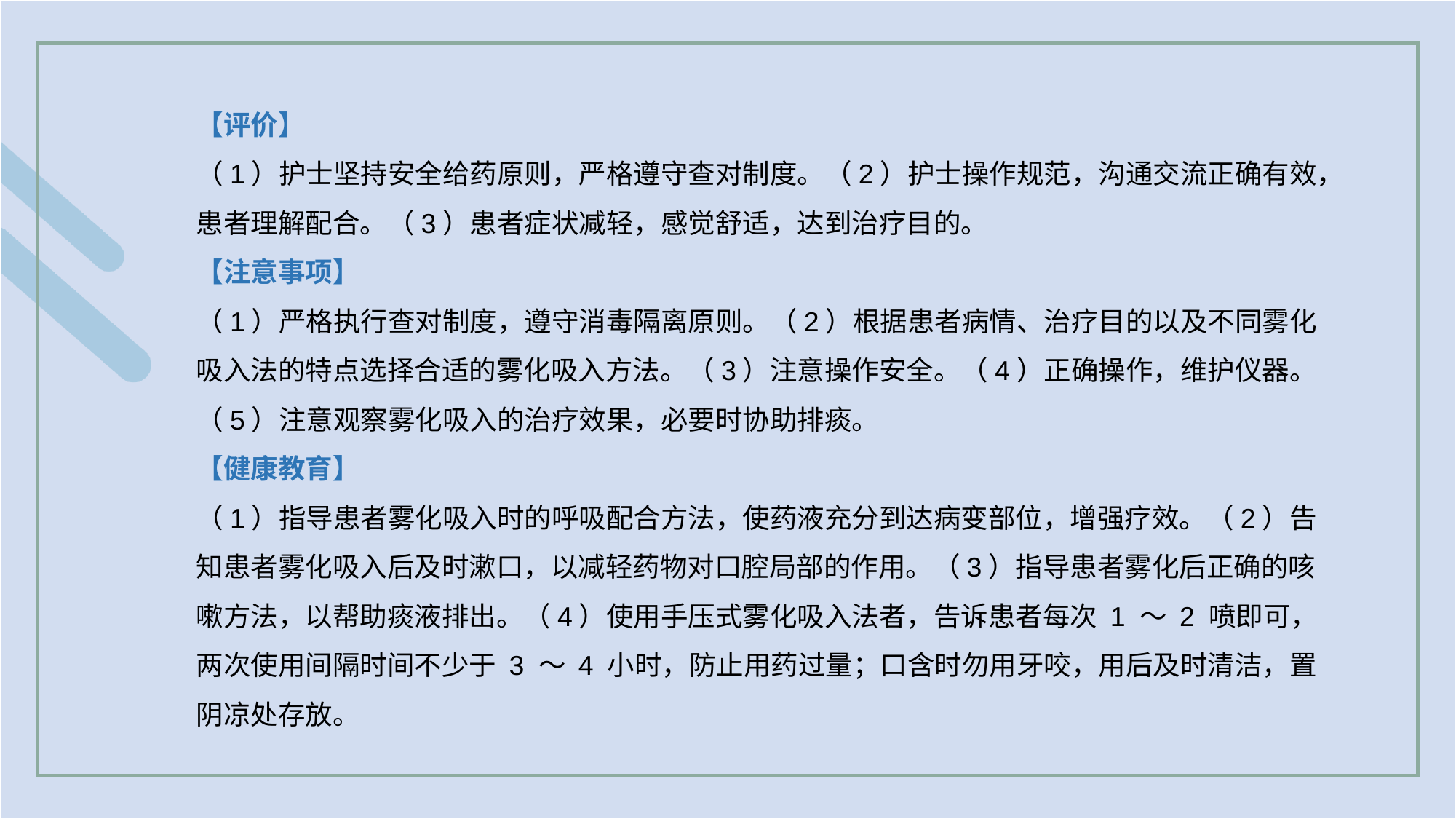

【评价】
（1）护士坚持安全给药原则，严格遵守查对制度。（2）护士操作规范，沟通交流正确有效，患者理解配合。（3）患者症状减轻，感觉舒适，达到治疗目的。
【注意事项】
（1）严格执行查对制度，遵守消毒隔离原则。（2）根据患者病情、治疗目的以及不同雾化吸入法的特点选择合适的雾化吸入方法。（3）注意操作安全。（4）正确操作，维护仪器。（5）注意观察雾化吸入的治疗效果，必要时协助排痰。
【健康教育】
（1）指导患者雾化吸入时的呼吸配合方法，使药液充分到达病变部位，增强疗效。（2）告知患者雾化吸入后及时漱口，以减轻药物对口腔局部的作用。（3）指导患者雾化后正确的咳嗽方法，以帮助痰液排出。（4）使用手压式雾化吸入法者，告诉患者每次 1 ～ 2 喷即可，两次使用间隔时间不少于 3 ～ 4 小时，防止用药过量；口含时勿用牙咬，用后及时清洁，置阴凉处存放。